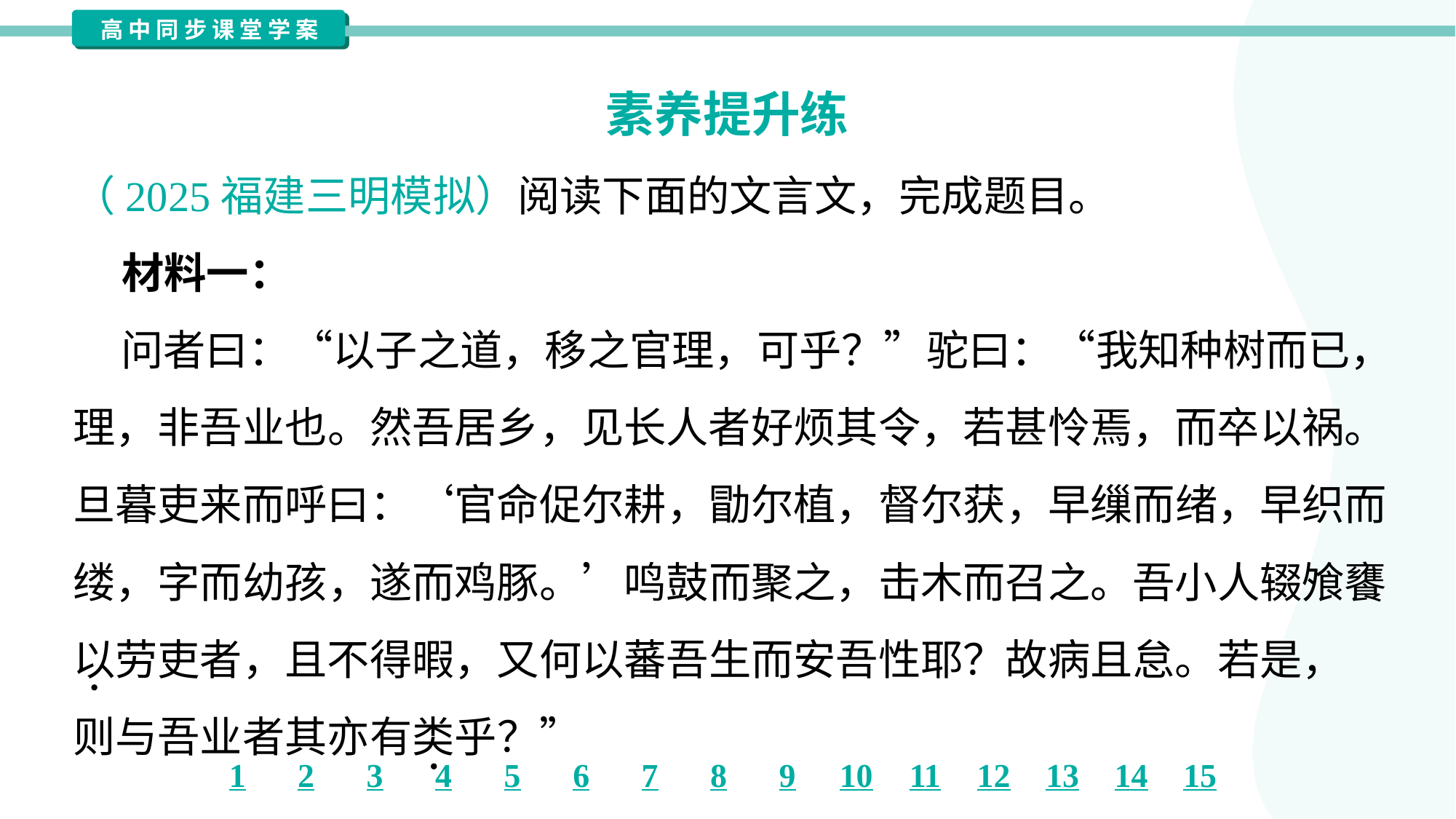

素养提升练
（2025福建三明模拟）阅读下面的文言文，完成题目。
    材料一：
    问者曰：“以子之道，移之官理，可乎？”驼曰：“我知种树而已，
理，非吾业也。然吾居乡，见长人者好烦其令，若甚怜焉，而卒以祸。
旦暮吏来而呼曰：‘官命促尔耕，勖尔植，督尔获，早缫而绪，早织而
缕，字而幼孩，遂而鸡豚。’鸣鼓而聚之，击木而召之。吾小人辍飧饔
以劳吏者，且不得暇，又何以蕃吾生而安吾性耶？故病且怠。若是，
则与吾业者其亦有类乎？”